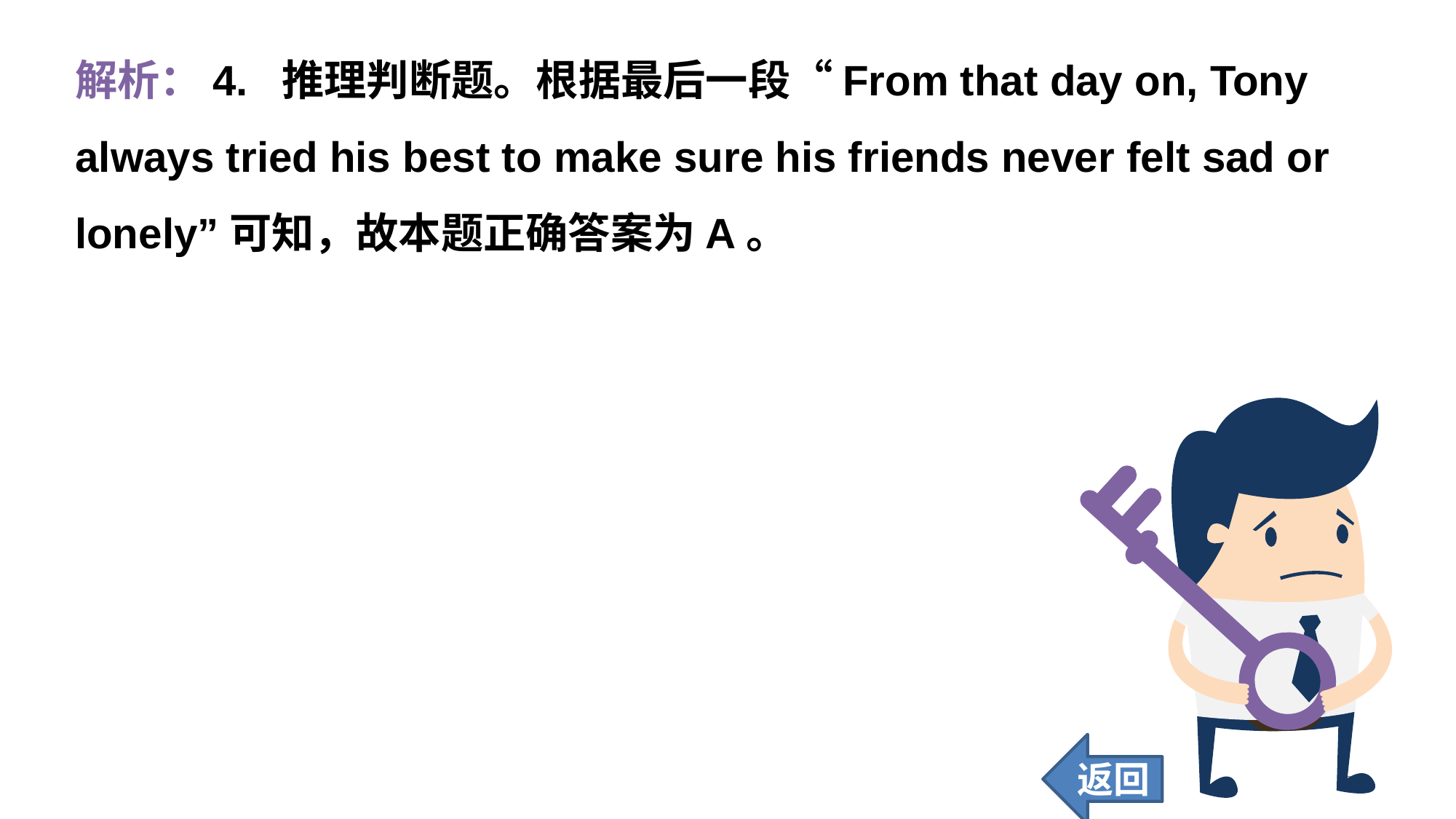

解析：4.  推理判断题。根据最后一段“From that day on, Tony always tried his best to make sure his friends never felt sad or lonely”可知，故本题正确答案为A。

返回
221